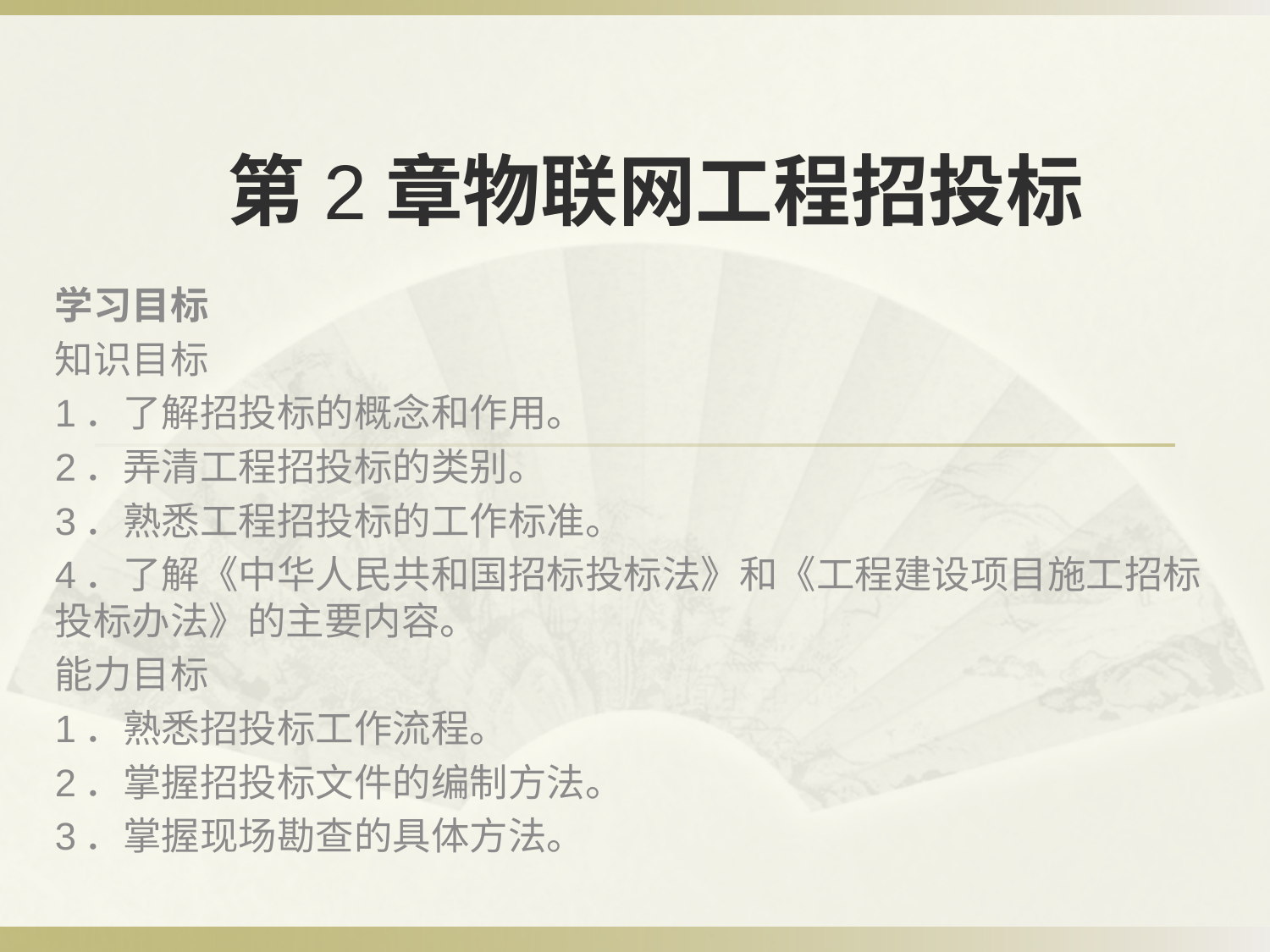

# 第2章物联网工程招投标
学习目标
知识目标
1．了解招投标的概念和作用。
2．弄清工程招投标的类别。
3．熟悉工程招投标的工作标准。
4．了解《中华人民共和国招标投标法》和《工程建设项目施工招标投标办法》的主要内容。
能力目标
1．熟悉招投标工作流程。
2．掌握招投标文件的编制方法。
3．掌握现场勘查的具体方法。